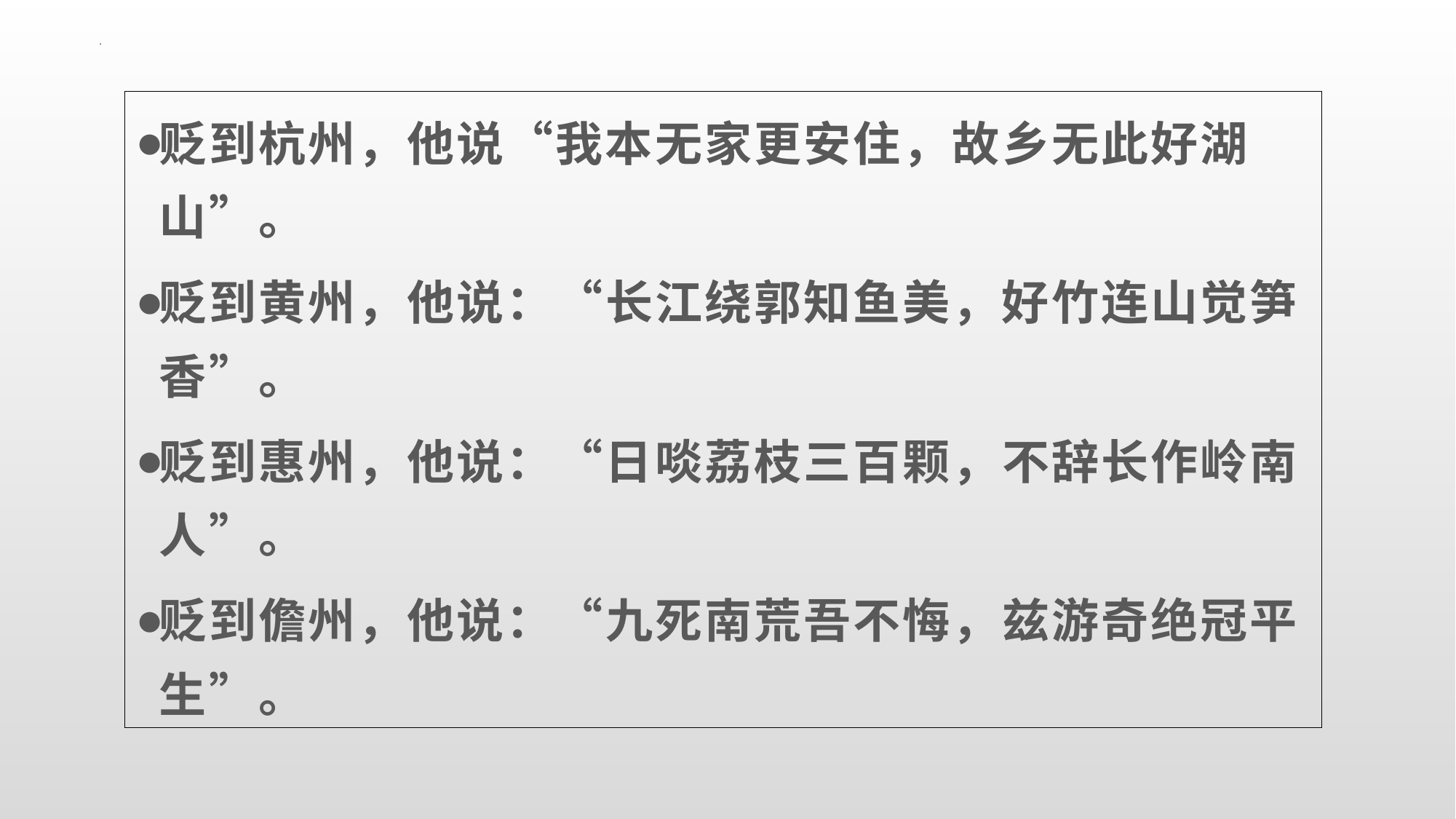

贬到杭州，他说“我本无家更安住，故乡无此好湖山”。
贬到黄州，他说：“长江绕郭知鱼美，好竹连山觉笋香”。
贬到惠州，他说：“日啖荔枝三百颗，不辞长作岭南人”。
贬到儋州，他说：“九死南荒吾不悔，兹游奇绝冠平生”。